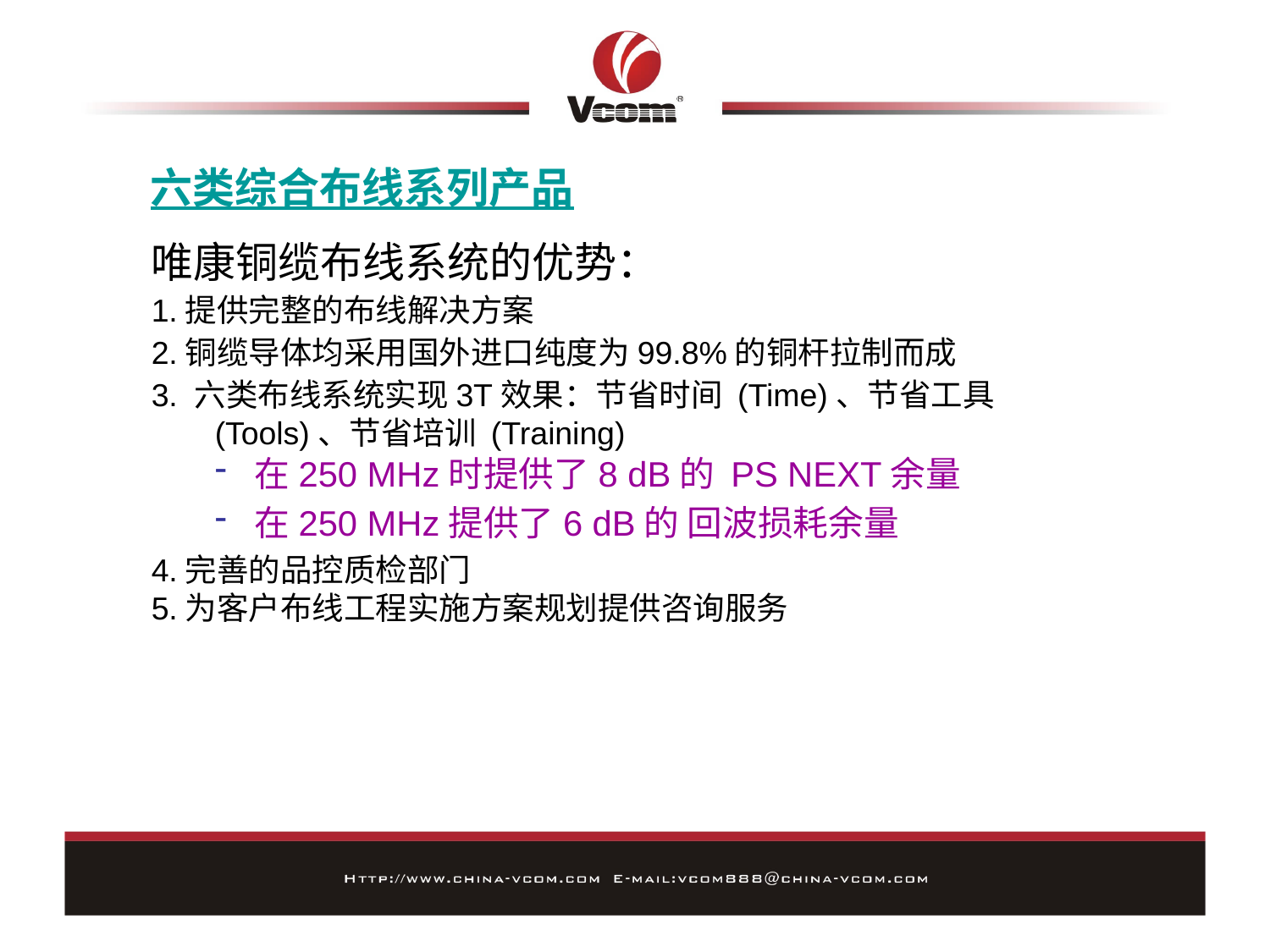

六类综合布线系列产品

唯康铜缆布线系统的优势：
1.提供完整的布线解决方案
2.铜缆导体均采用国外进口纯度为99.8%的铜杆拉制而成
3. 六类布线系统实现3T效果：节省时间 (Time)、节省工具 (Tools)、节省培训 (Training)
在250 MHz时提供了8 dB的 PS NEXT余量
在250 MHz提供了6 dB的 回波损耗余量
4.完善的品控质检部门
5.为客户布线工程实施方案规划提供咨询服务